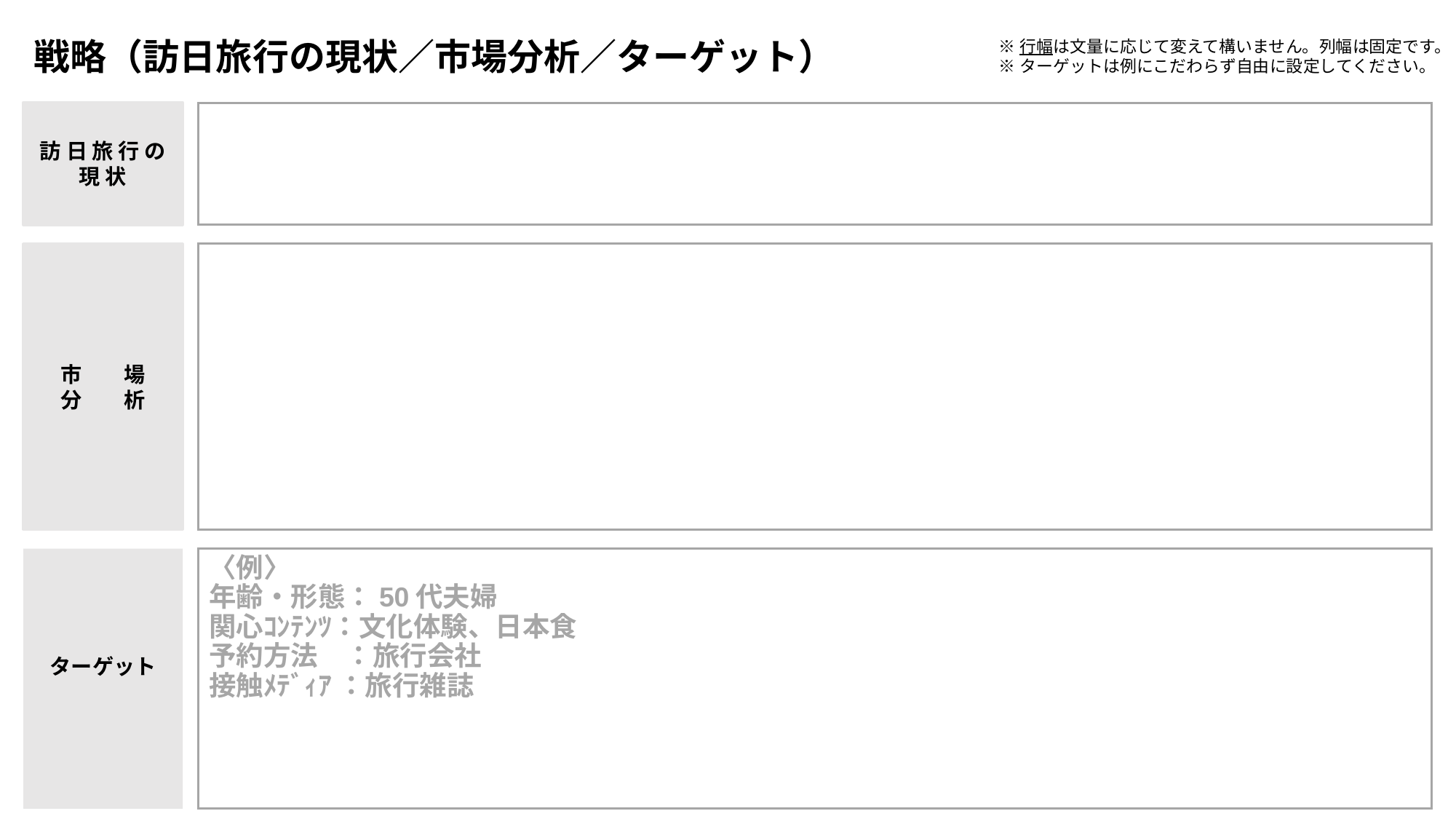

戦略（訪日旅行の現状／市場分析／ターゲット）
※行幅は文量に応じて変えて構いません。列幅は固定です。
※ターゲットは例にこだわらず自由に設定してください。
訪 日 旅 行 の
現 状

市　　場
分　　析

# 〈例〉 年齢・形態：50代夫婦 関心ｺﾝﾃﾝﾂ：文化体験、日本食 予約方法　：旅行会社 接触ﾒﾃﾞｨｱ ：旅行雑誌
ターゲット